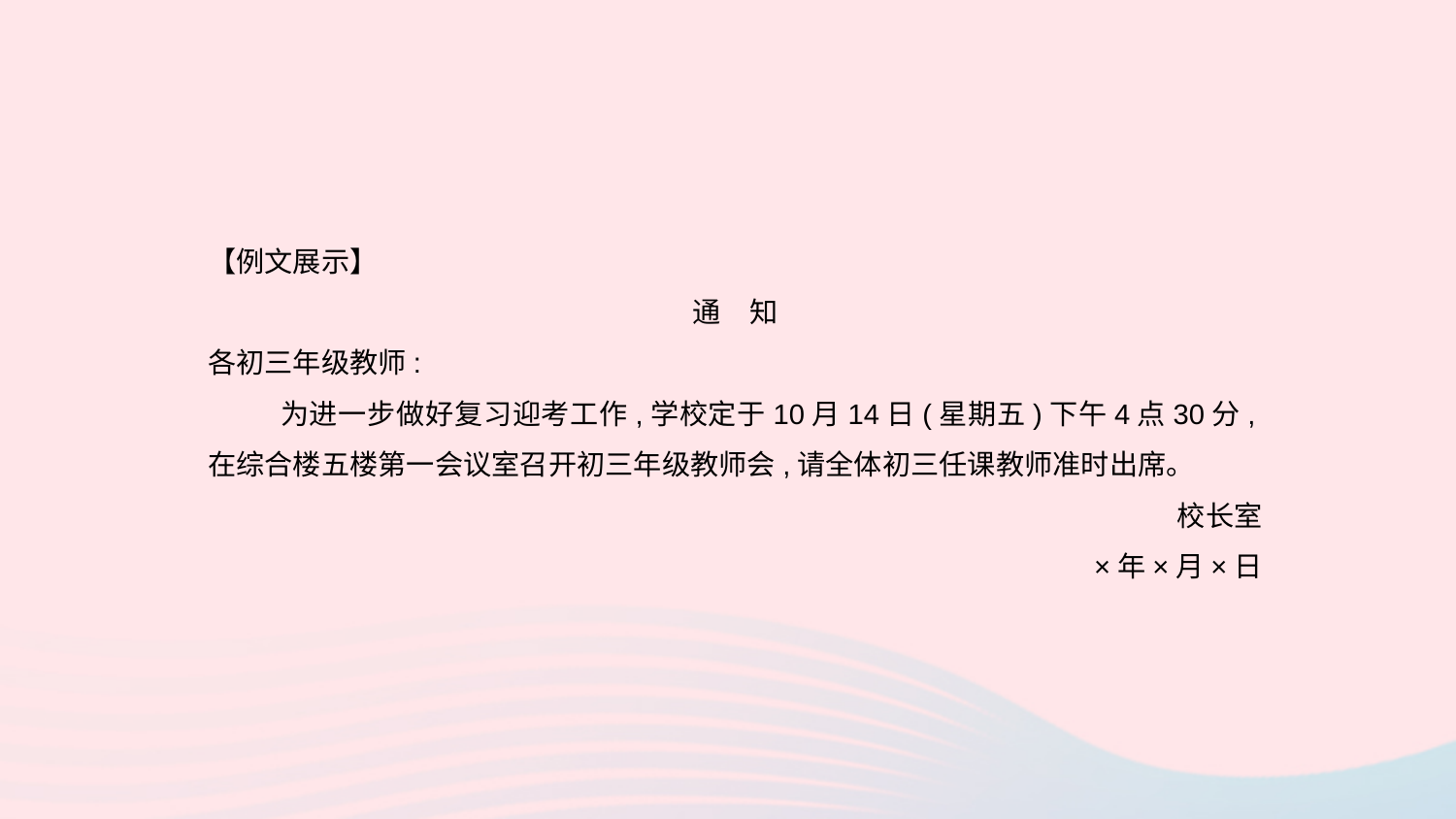

【例文展示】
通　知
各初三年级教师:
为进一步做好复习迎考工作,学校定于10月14日(星期五)下午4点30分,在综合楼五楼第一会议室召开初三年级教师会,请全体初三任课教师准时出席。
校长室
×年×月×日